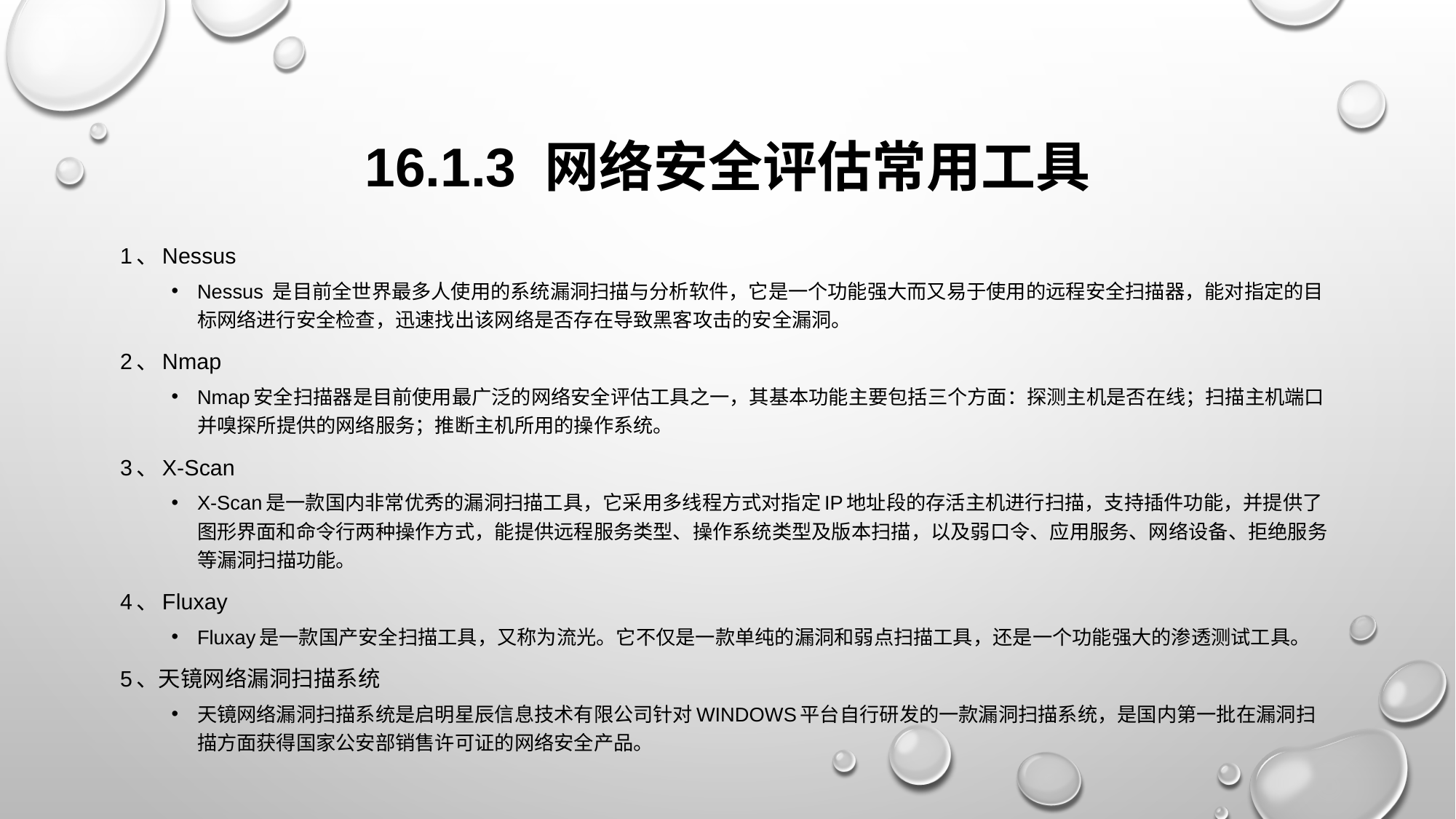

# 16.1.3 网络安全评估常用工具
1、Nessus
Nessus 是目前全世界最多人使用的系统漏洞扫描与分析软件，它是一个功能强大而又易于使用的远程安全扫描器，能对指定的目标网络进行安全检查，迅速找出该网络是否存在导致黑客攻击的安全漏洞。
2、Nmap
Nmap安全扫描器是目前使用最广泛的网络安全评估工具之一，其基本功能主要包括三个方面：探测主机是否在线；扫描主机端口并嗅探所提供的网络服务；推断主机所用的操作系统。
3、X-Scan
X-Scan是一款国内非常优秀的漏洞扫描工具，它采用多线程方式对指定IP地址段的存活主机进行扫描，支持插件功能，并提供了图形界面和命令行两种操作方式，能提供远程服务类型、操作系统类型及版本扫描，以及弱口令、应用服务、网络设备、拒绝服务等漏洞扫描功能。
4、Fluxay
Fluxay是一款国产安全扫描工具，又称为流光。它不仅是一款单纯的漏洞和弱点扫描工具，还是一个功能强大的渗透测试工具。
5、天镜网络漏洞扫描系统
天镜网络漏洞扫描系统是启明星辰信息技术有限公司针对Windows平台自行研发的一款漏洞扫描系统，是国内第一批在漏洞扫描方面获得国家公安部销售许可证的网络安全产品。